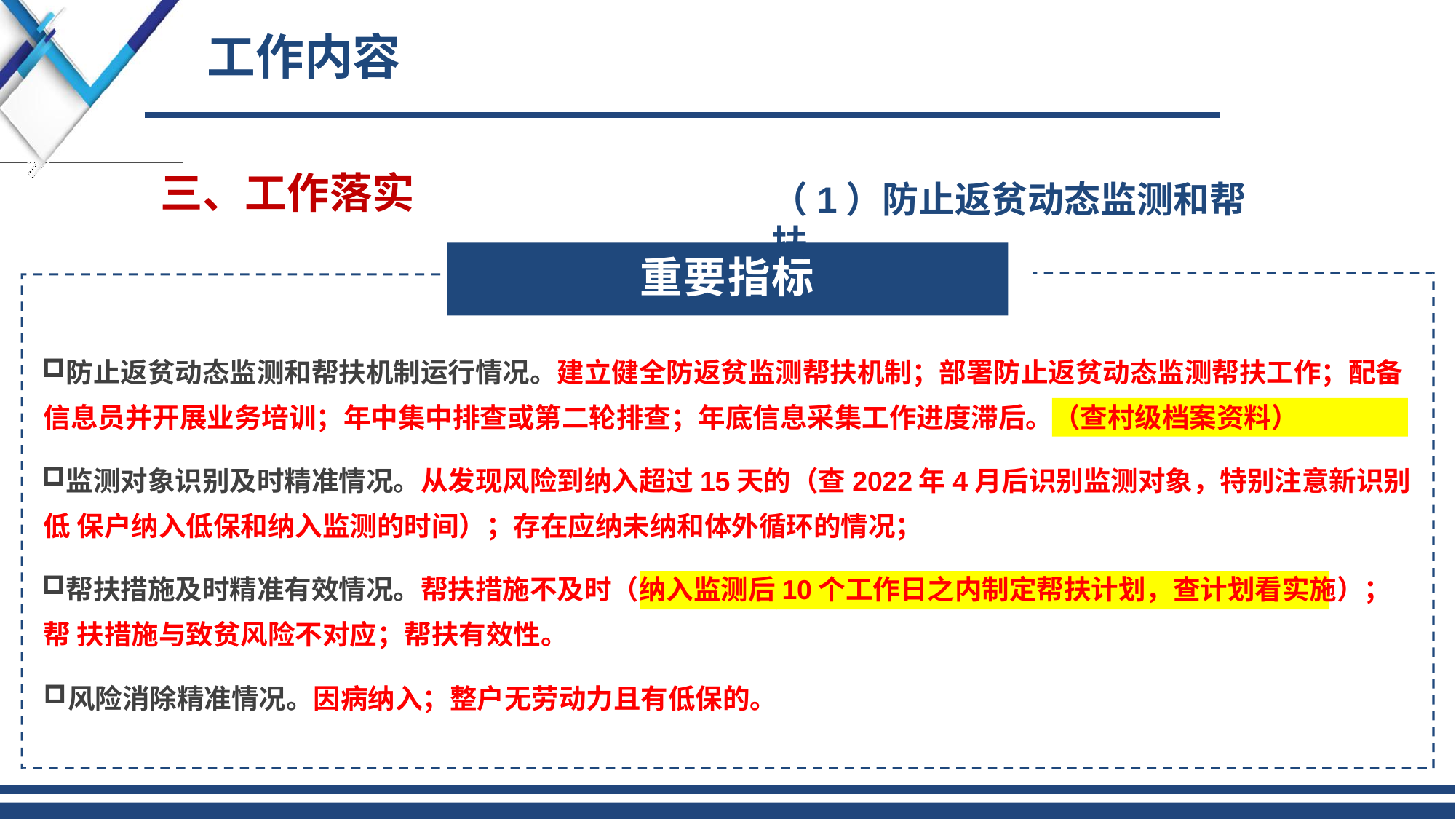

# 工作内容

三、工作落实
（1）防止返贫动态监测和帮扶

重要指标

防止返贫动态监测和帮扶机制运行情况。建立健全防返贫监测帮扶机制；部署防止返贫动态监测帮扶工作；配备 信息员并开展业务培训；年中集中排查或第二轮排查；年底信息采集工作进度滞后。（查村级档案资料）
监测对象识别及时精准情况。从发现风险到纳入超过15天的（查2022年4月后识别监测对象，特别注意新识别低 保户纳入低保和纳入监测的时间）；存在应纳未纳和体外循环的情况；
帮扶措施及时精准有效情况。帮扶措施不及时（纳入监测后10个工作日之内制定帮扶计划，查计划看实施）；帮 扶措施与致贫风险不对应；帮扶有效性。
风险消除精准情况。因病纳入；整户无劳动力且有低保的。